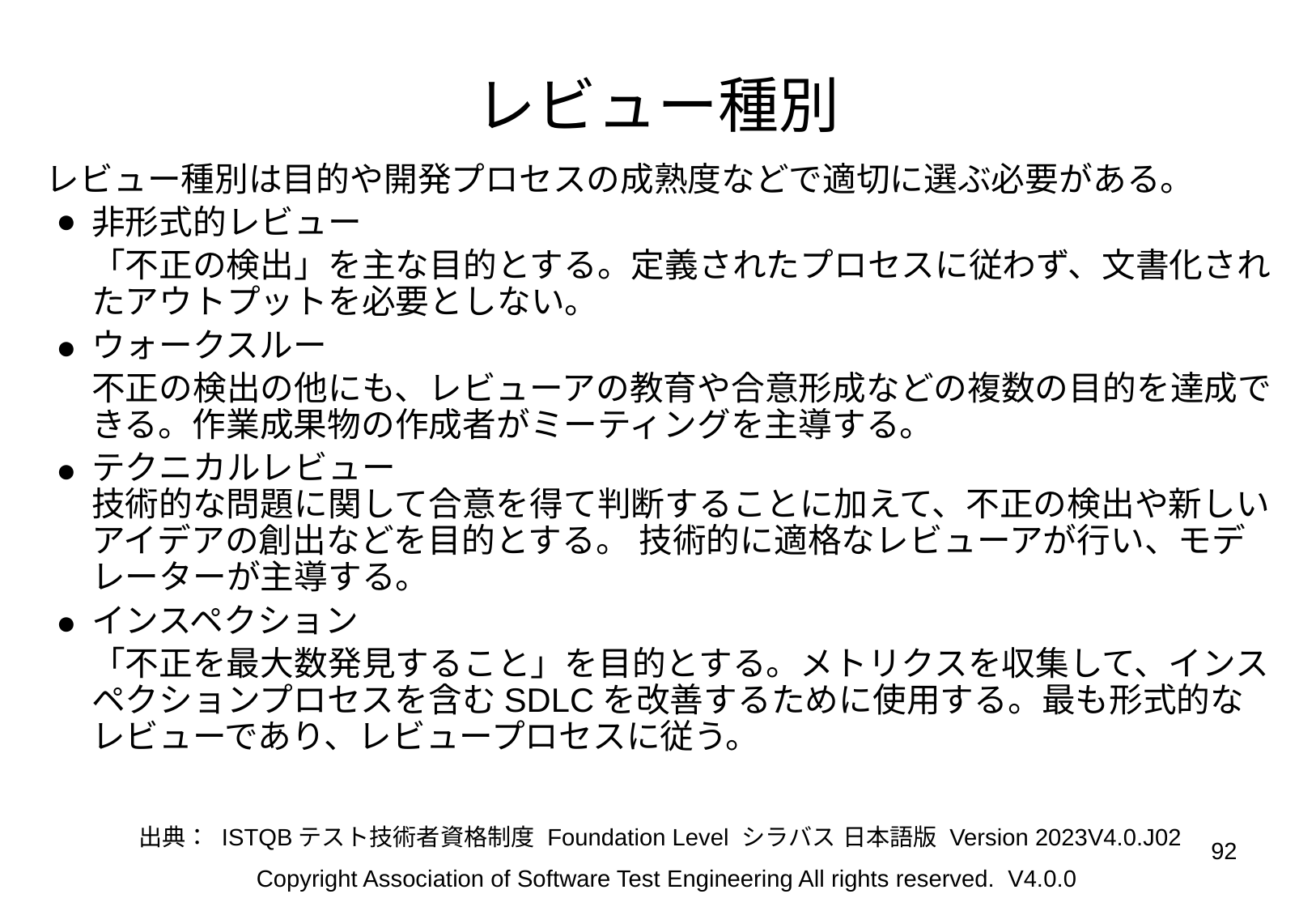

レビュー種別
レビュー種別は目的や開発プロセスの成熟度などで適切に選ぶ必要がある。
非形式的レビュー
「不正の検出」を主な目的とする。定義されたプロセスに従わず、文書化されたアウトプットを必要としない。
ウォークスルー
不正の検出の他にも、レビューアの教育や合意形成などの複数の目的を達成できる。作業成果物の作成者がミーティングを主導する。
テクニカルレビュー
技術的な問題に関して合意を得て判断することに加えて、不正の検出や新しいアイデアの創出などを目的とする。 技術的に適格なレビューアが行い、モデレーターが主導する。
インスペクション
「不正を最大数発見すること」を目的とする。メトリクスを収集して、インスペクションプロセスを含むSDLCを改善するために使用する。最も形式的なレビューであり、レビュープロセスに従う。
出典： ISTQBテスト技術者資格制度 Foundation Level シラバス 日本語版 Version 2023V4.0.J02
92
Copyright Association of Software Test Engineering All rights reserved.  V4.0.0